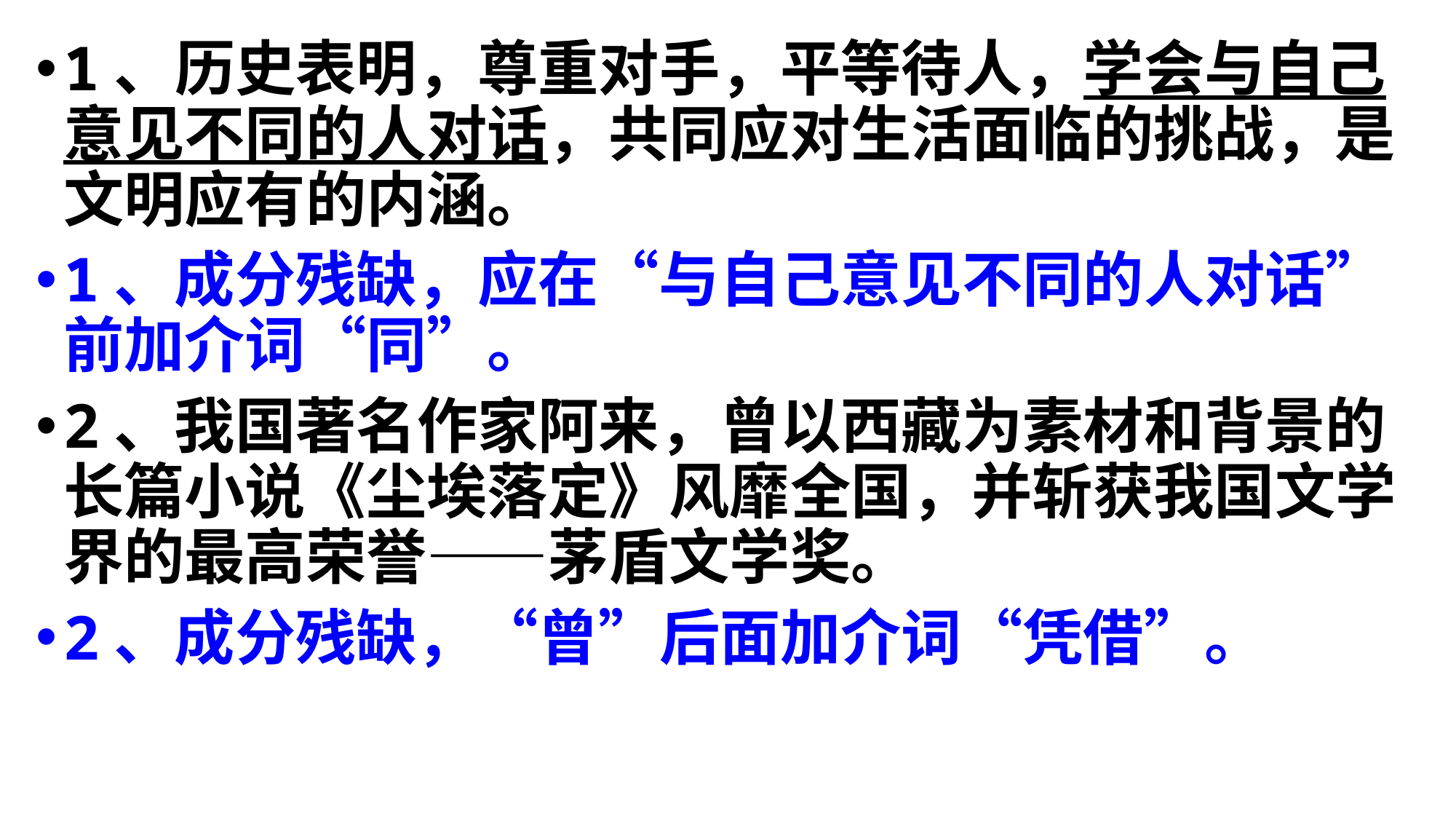

1、历史表明，尊重对手，平等待人，学会与自己意见不同的人对话，共同应对生活面临的挑战，是文明应有的内涵。
1、成分残缺，应在“与自己意见不同的人对话”前加介词“同”。
2、我国著名作家阿来，曾以西藏为素材和背景的长篇小说《尘埃落定》风靡全国，并斩获我国文学界的最高荣誉——茅盾文学奖。
2、成分残缺，“曾”后面加介词“凭借”。